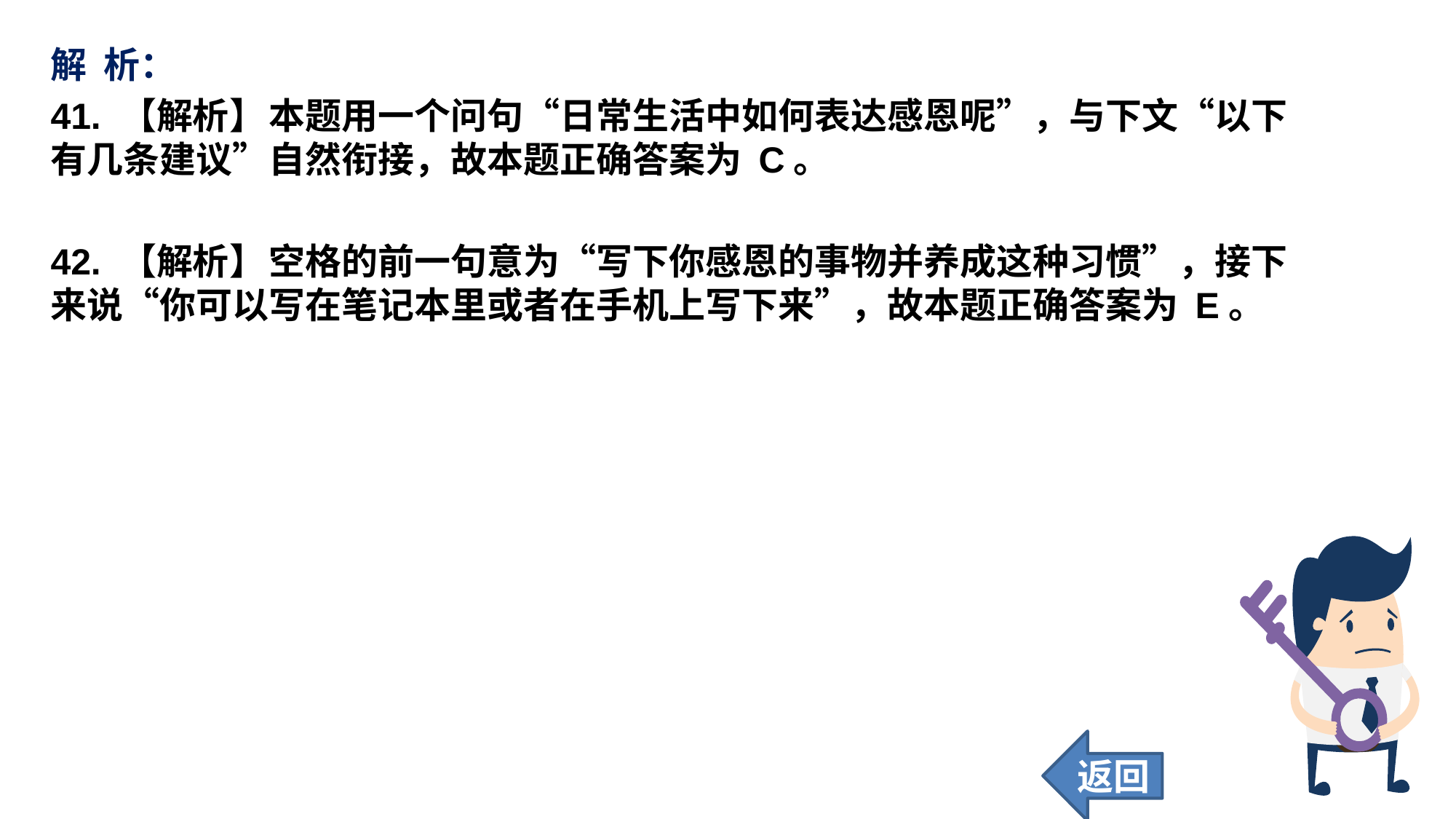

解  析：
41. 【解析】	本题用一个问句“日常生活中如何表达感恩呢”，与下文“以下有几条建议”自然衔接，故本题正确答案为 C。

42. 【解析】	空格的前一句意为“写下你感恩的事物并养成这种习惯”，接下来说“你可以写在笔记本里或者在手机上写下来”，故本题正确答案为 E。

返回
44